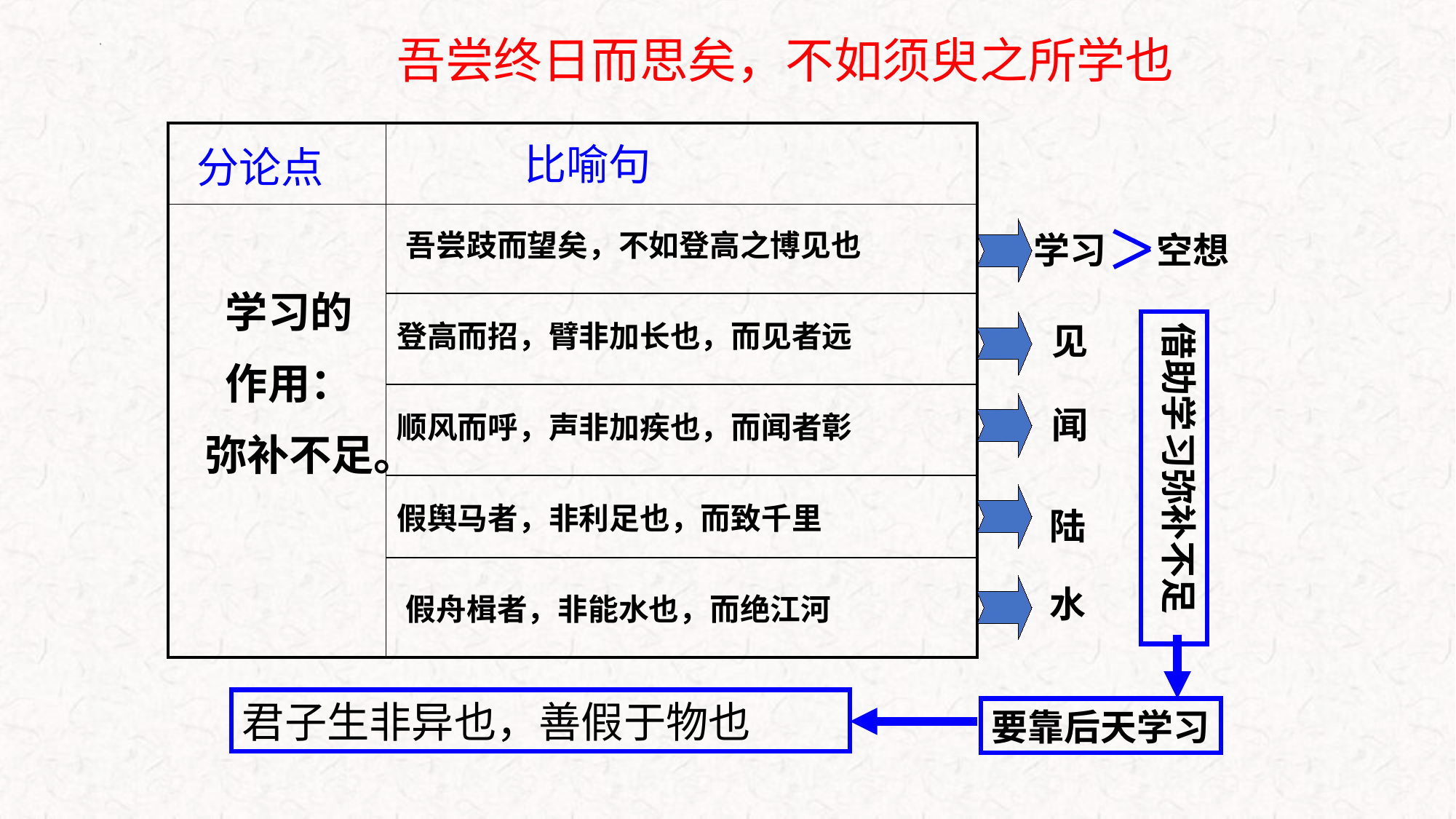

吾尝终日而思矣，不如须臾之所学也
|  |  |
| --- | --- |
|  |  |
|  |  |
|  |  |
|  |  |
|  |  |
比喻句
分论点

吾尝跂而望矣，不如登高之博见也
学习
空想
学习的
作用：
弥补不足。
登高而招，臂非加长也，而见者远

借助学习弥补不足
见

闻
顺风而呼，声非加疾也，而闻者彰

假舆马者，非利足也，而致千里
陆

水
假舟楫者，非能水也，而绝江河
君子生非异也，善假于物也
要靠后天学习